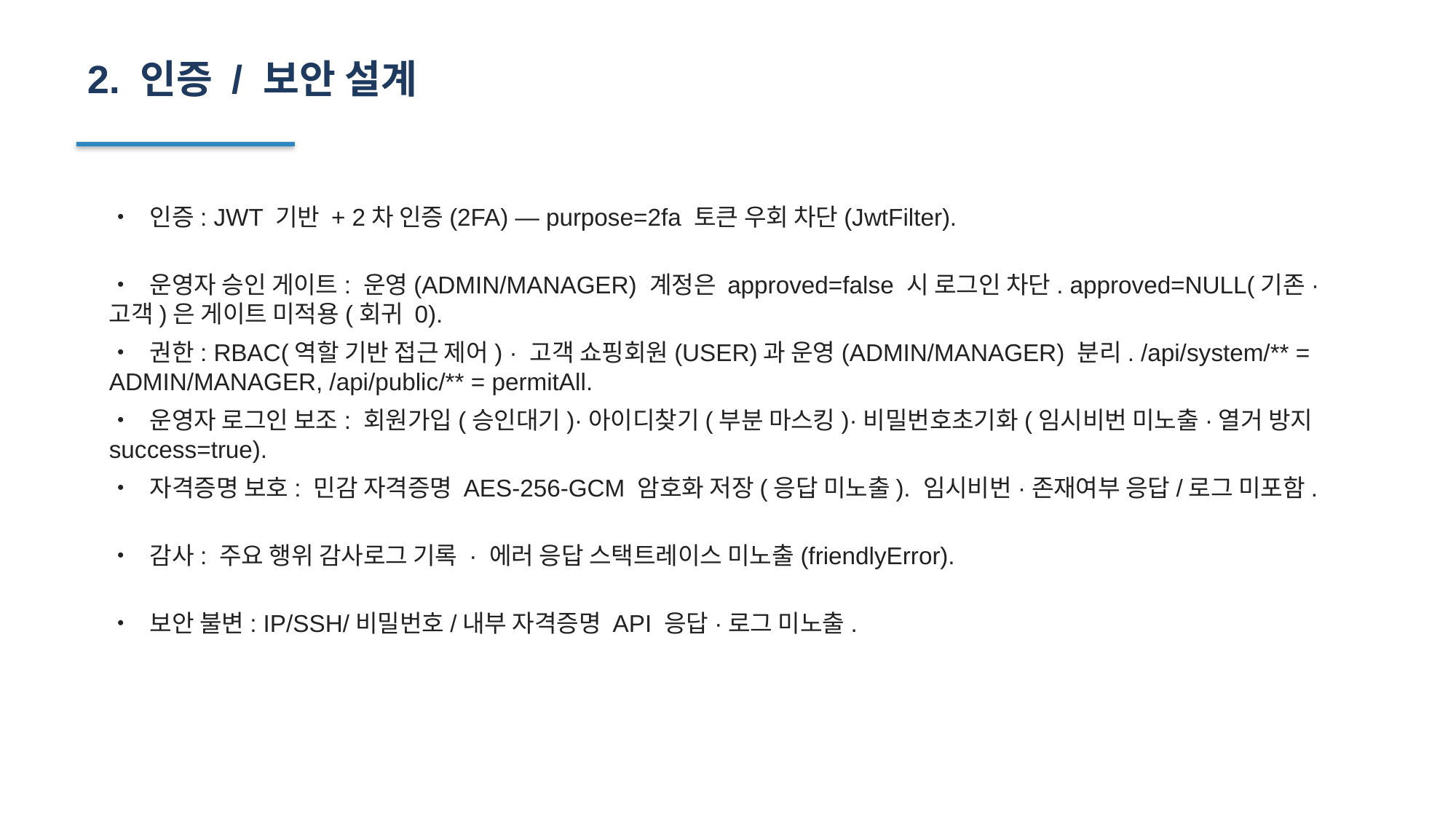

2. 인증 / 보안 설계

•  인증: JWT 기반 + 2차 인증(2FA) — purpose=2fa 토큰 우회 차단(JwtFilter).
•  운영자 승인 게이트: 운영(ADMIN/MANAGER) 계정은 approved=false 시 로그인 차단. approved=NULL(기존·고객)은 게이트 미적용(회귀 0).
•  권한: RBAC(역할 기반 접근 제어) · 고객 쇼핑회원(USER)과 운영(ADMIN/MANAGER) 분리. /api/system/** = ADMIN/MANAGER, /api/public/** = permitAll.
•  운영자 로그인 보조: 회원가입(승인대기)·아이디찾기(부분 마스킹)·비밀번호초기화(임시비번 미노출·열거 방지 success=true).
•  자격증명 보호: 민감 자격증명 AES-256-GCM 암호화 저장(응답 미노출). 임시비번·존재여부 응답/로그 미포함.
•  감사: 주요 행위 감사로그 기록 · 에러 응답 스택트레이스 미노출(friendlyError).
•  보안 불변: IP/SSH/비밀번호/내부 자격증명 API 응답·로그 미노출.